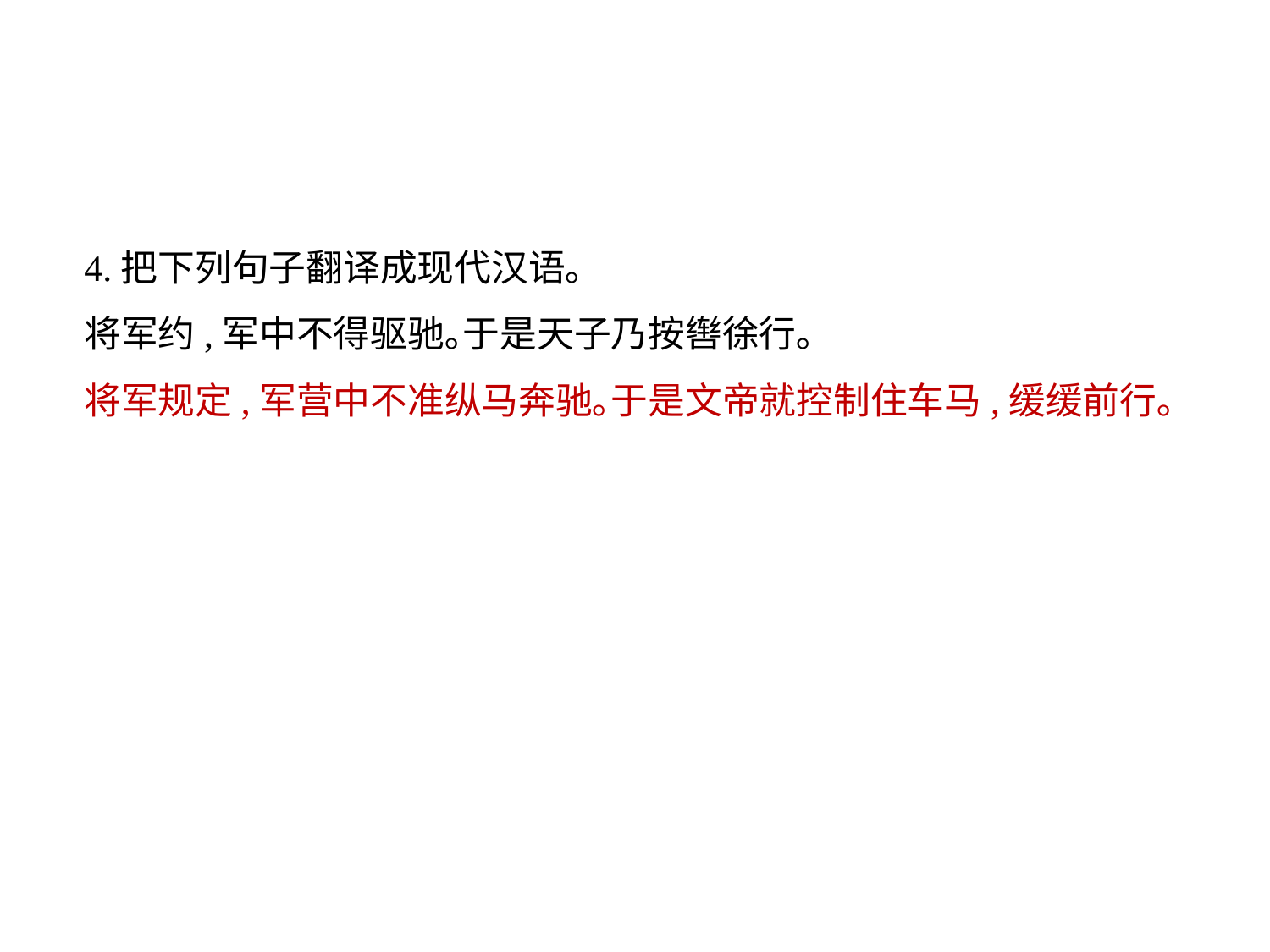

4.把下列句子翻译成现代汉语｡
将军约,军中不得驱驰｡于是天子乃按辔徐行｡
将军规定,军营中不准纵马奔驰｡于是文帝就控制住车马,缓缓前行｡